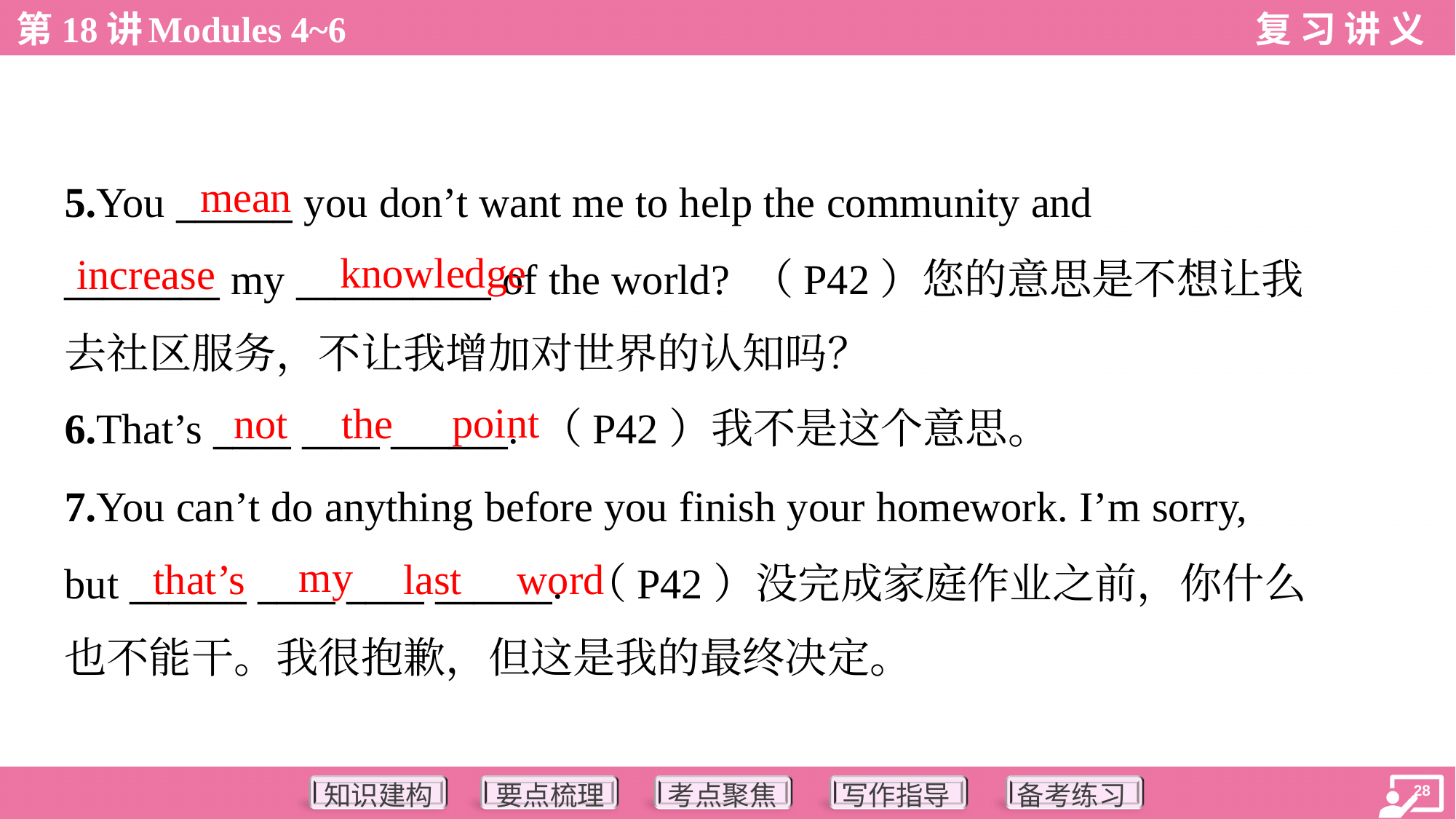

mean
5.You ______ you don’t want me to help the community and
________ my __________ of the world? （P42）您的意思是不想让我
去社区服务，不让我增加对世界的认知吗？
knowledge
increase
point
not
the
6.That’s ____ ____ ______. （P42）我不是这个意思。
7.You can’t do anything before you finish your homework. I’m sorry,
but ______ ____ ____ ______. （P42）没完成家庭作业之前，你什么
也不能干。我很抱歉，但这是我的最终决定。
my
that’s
last
word